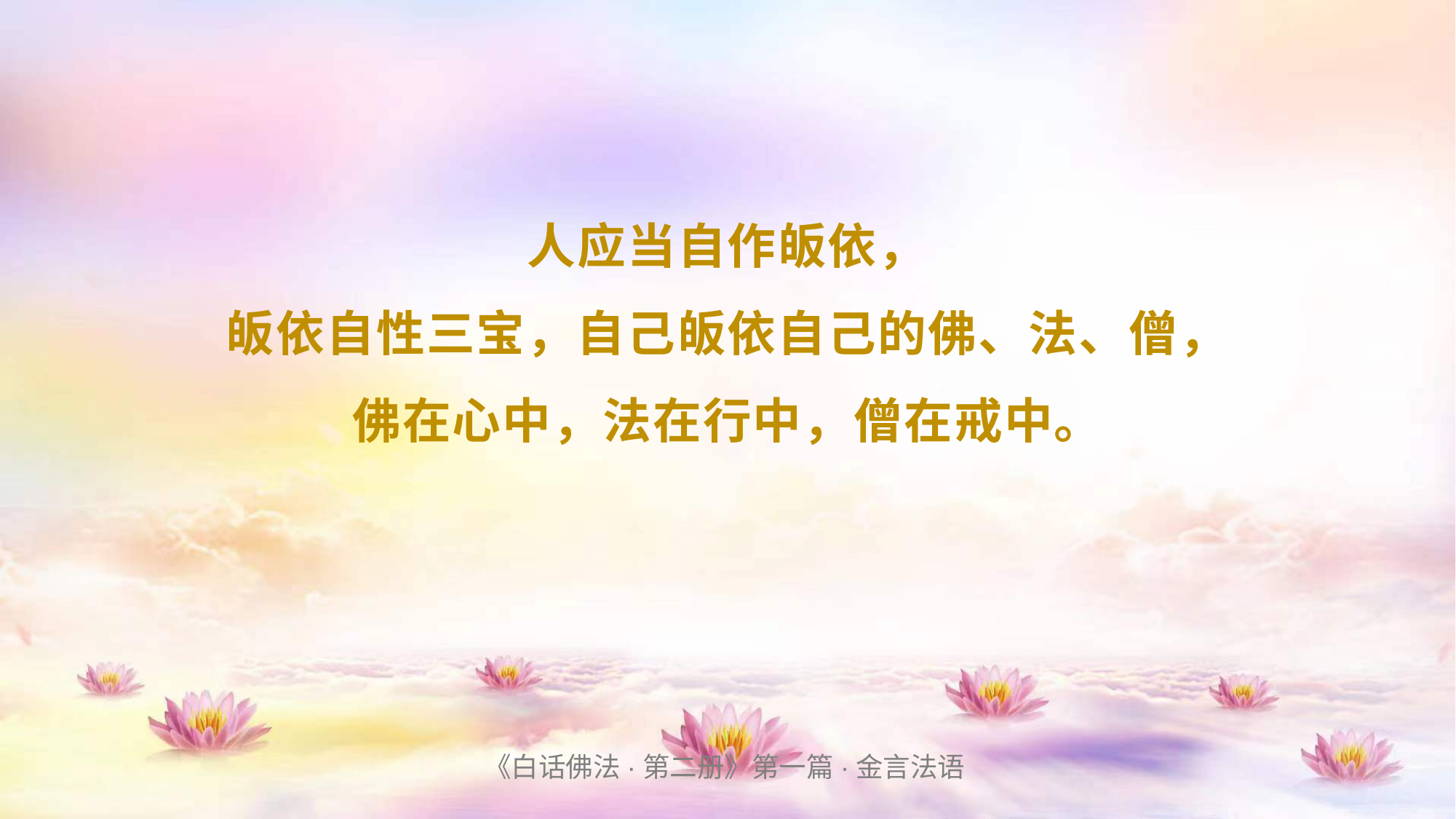

# 人应当自作皈依， 皈依自性三宝，自己皈依自己的佛、法、僧， 佛在心中，法在行中，僧在戒中。
《白话佛法·第二册》第一篇·金言法语